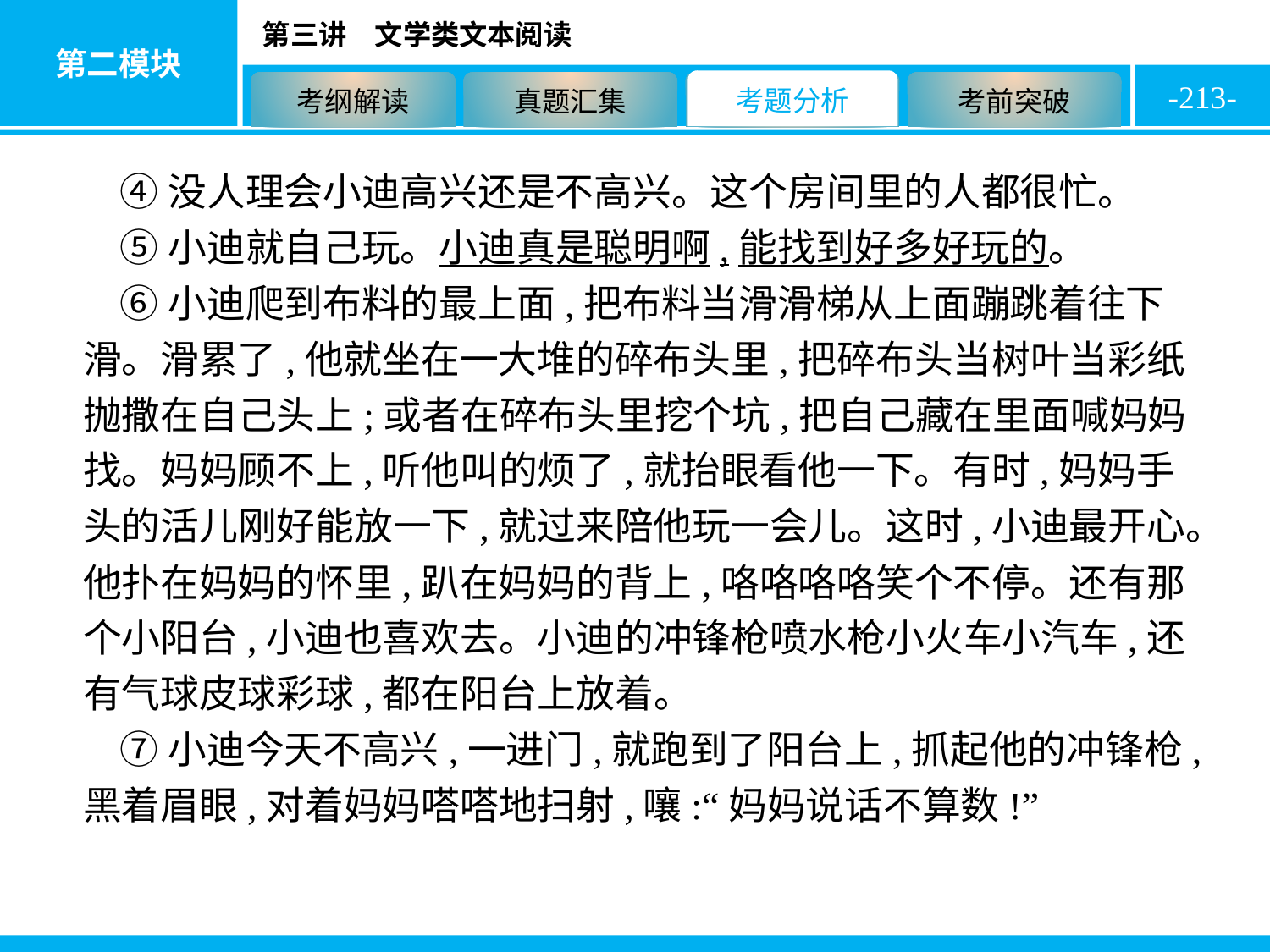

-213-
④没人理会小迪高兴还是不高兴。这个房间里的人都很忙。
⑤小迪就自己玩。小迪真是聪明啊,能找到好多好玩的。
⑥小迪爬到布料的最上面,把布料当滑滑梯从上面蹦跳着往下滑。滑累了,他就坐在一大堆的碎布头里,把碎布头当树叶当彩纸抛撒在自己头上;或者在碎布头里挖个坑,把自己藏在里面喊妈妈找。妈妈顾不上,听他叫的烦了,就抬眼看他一下。有时,妈妈手头的活儿刚好能放一下,就过来陪他玩一会儿。这时,小迪最开心。他扑在妈妈的怀里,趴在妈妈的背上,咯咯咯咯笑个不停。还有那个小阳台,小迪也喜欢去。小迪的冲锋枪喷水枪小火车小汽车,还有气球皮球彩球,都在阳台上放着。
⑦小迪今天不高兴,一进门,就跑到了阳台上,抓起他的冲锋枪,黑着眉眼,对着妈妈嗒嗒地扫射,嚷:“妈妈说话不算数!”